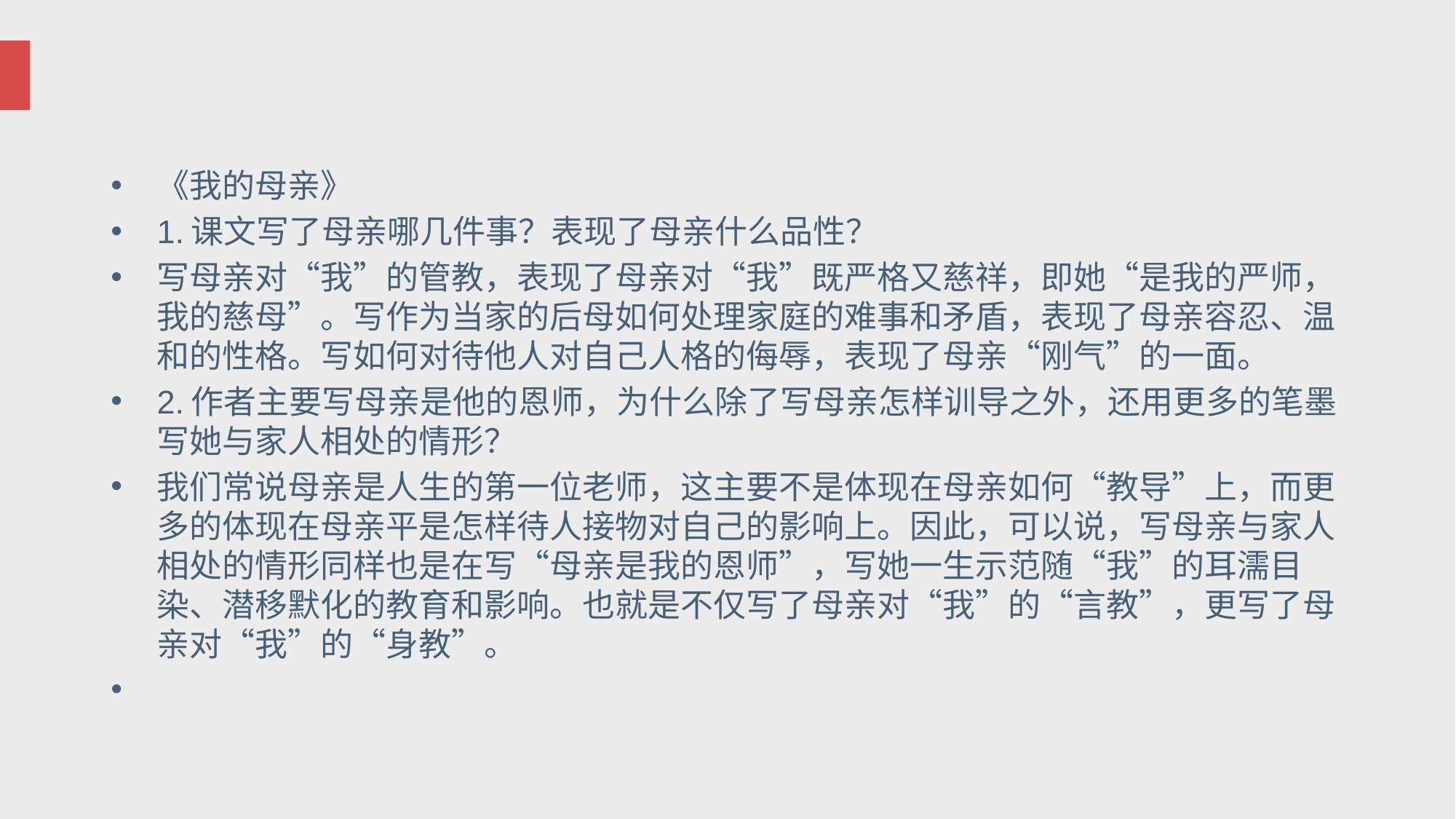

#
《我的母亲》
1.课文写了母亲哪几件事？表现了母亲什么品性？
写母亲对“我”的管教，表现了母亲对“我”既严格又慈祥，即她“是我的严师，我的慈母”。写作为当家的后母如何处理家庭的难事和矛盾，表现了母亲容忍、温和的性格。写如何对待他人对自己人格的侮辱，表现了母亲“刚气”的一面。
2.作者主要写母亲是他的恩师，为什么除了写母亲怎样训导之外，还用更多的笔墨写她与家人相处的情形？
我们常说母亲是人生的第一位老师，这主要不是体现在母亲如何“教导”上，而更多的体现在母亲平是怎样待人接物对自己的影响上。因此，可以说，写母亲与家人相处的情形同样也是在写“母亲是我的恩师”，写她一生示范随“我”的耳濡目染、潜移默化的教育和影响。也就是不仅写了母亲对“我”的“言教”，更写了母亲对“我”的“身教”。